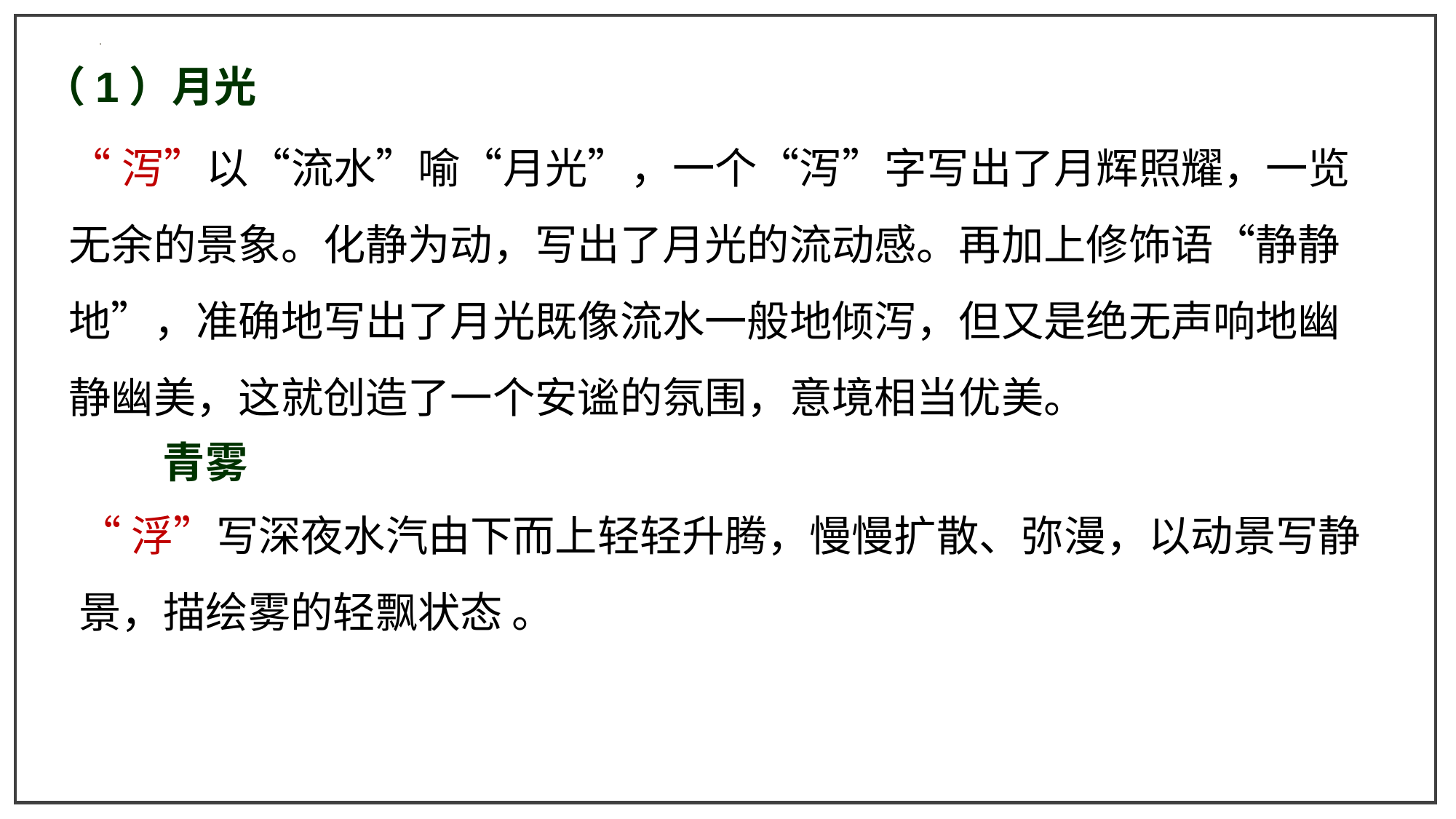

（1）月光
“泻”以“流水”喻“月光”，一个“泻”字写出了月辉照耀，一览无余的景象。化静为动，写出了月光的流动感。再加上修饰语“静静地”，准确地写出了月光既像流水一般地倾泻，但又是绝无声响地幽静幽美，这就创造了一个安谧的氛围，意境相当优美。
青雾
“浮”写深夜水汽由下而上轻轻升腾，慢慢扩散、弥漫，以动景写静景，描绘雾的轻飘状态 。